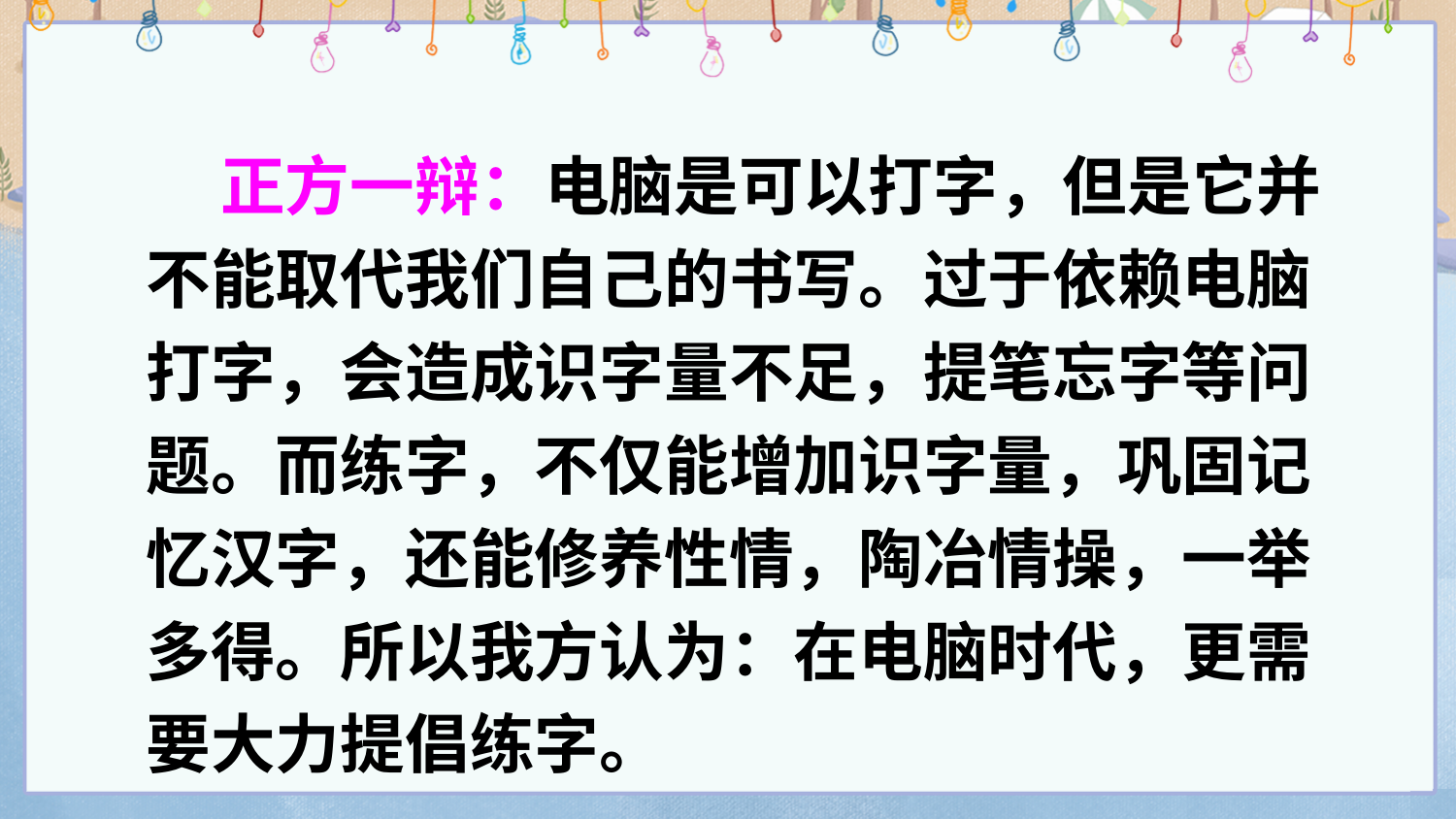

正方一辩：电脑是可以打字，但是它并不能取代我们自己的书写。过于依赖电脑打字，会造成识字量不足，提笔忘字等问题。而练字，不仅能增加识字量，巩固记忆汉字，还能修养性情，陶冶情操，一举多得。所以我方认为：在电脑时代，更需要大力提倡练字。